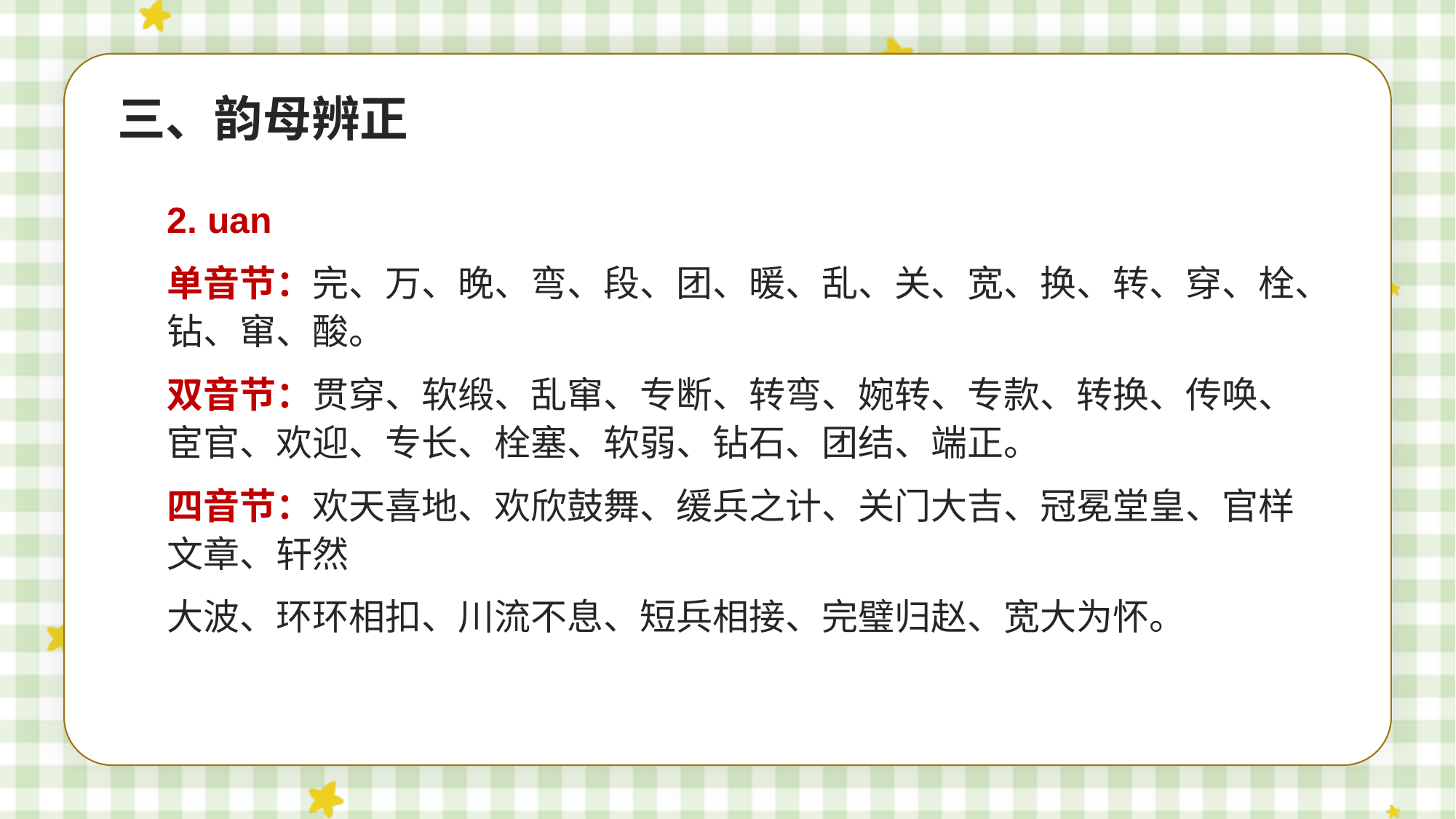

三、韵母辨正
2. uan
单音节：完、万、晚、弯、段、团、暖、乱、关、宽、换、转、穿、栓、钻、窜、酸。
双音节：贯穿、软缎、乱窜、专断、转弯、婉转、专款、转换、传唤、宦官、欢迎、专长、栓塞、软弱、钻石、团结、端正。
四音节：欢天喜地、欢欣鼓舞、缓兵之计、关门大吉、冠冕堂皇、官样文章、轩然
大波、环环相扣、川流不息、短兵相接、完璧归赵、宽大为怀。